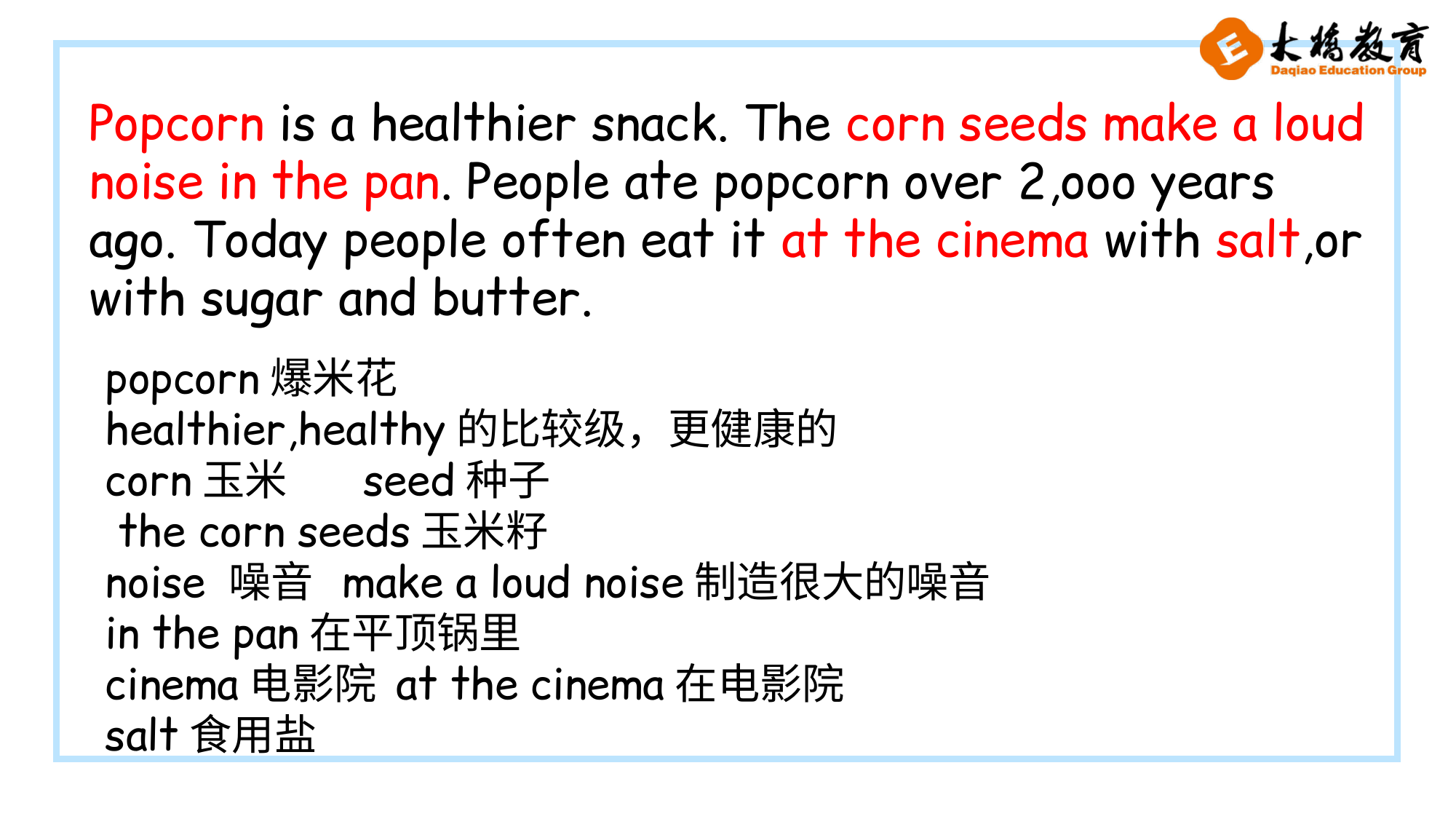

Popcorn is a healthier snack. The corn seeds make a loud noise in the pan. People ate popcorn over 2,ooo years ago. Today people often eat it at the cinema with salt,or with sugar and butter.
popcorn爆米花
healthier,healthy的比较级，更健康的
corn玉米       seed种子
 the corn seeds玉米籽
noise 噪音  make a loud noise制造很大的噪音
in the pan在平顶锅里
cinema电影院 at the cinema在电影院
salt食用盐